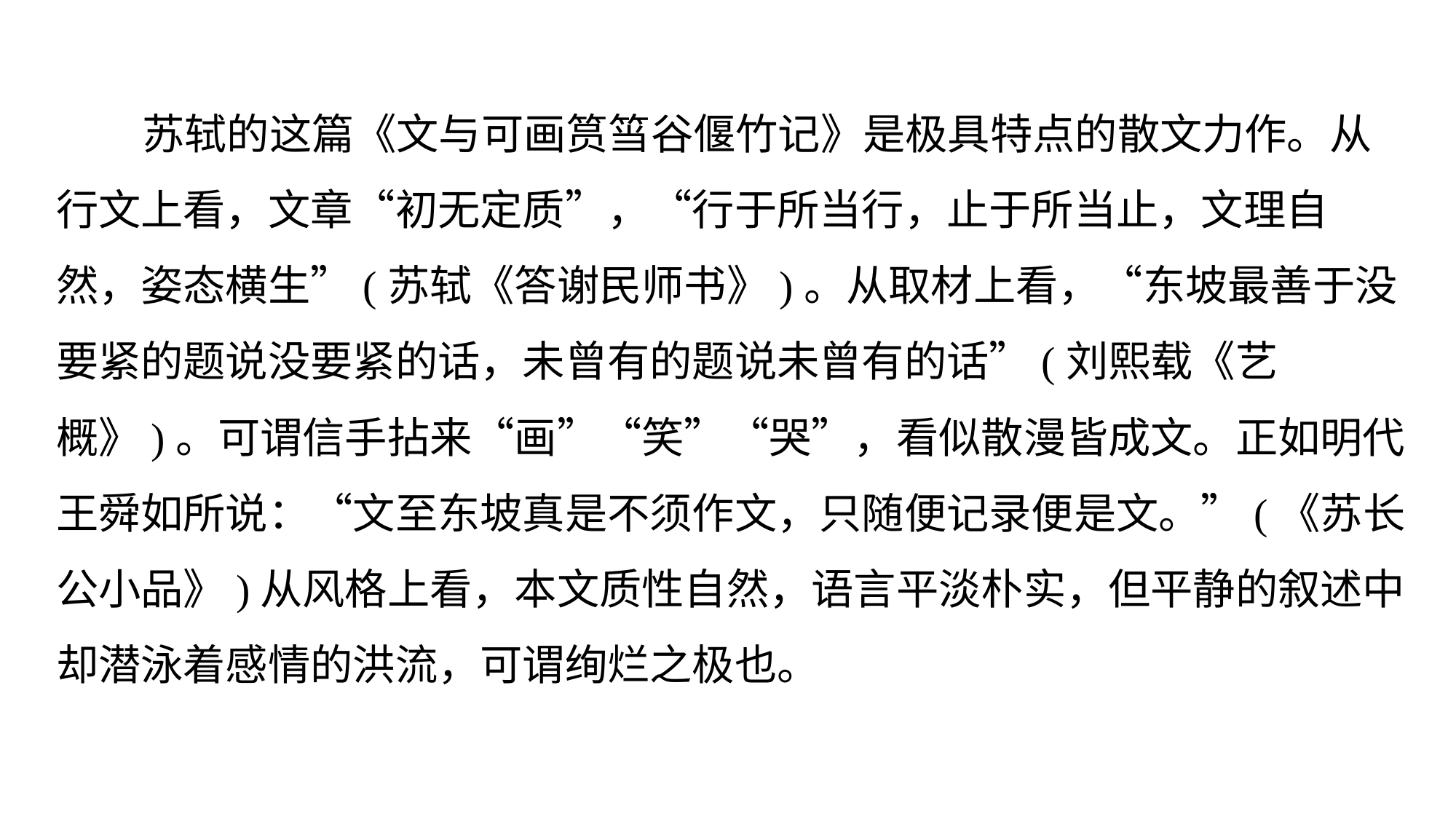

苏轼的这篇《文与可画筼筜谷偃竹记》是极具特点的散文力作。从行文上看，文章“初无定质”，“行于所当行，止于所当止，文理自然，姿态横生”(苏轼《答谢民师书》)。从取材上看，“东坡最善于没要紧的题说没要紧的话，未曾有的题说未曾有的话”(刘熙载《艺概》)。可谓信手拈来“画”“笑”“哭”，看似散漫皆成文。正如明代王舜如所说：“文至东坡真是不须作文，只随便记录便是文。”(《苏长公小品》)从风格上看，本文质性自然，语言平淡朴实，但平静的叙述中却潜泳着感情的洪流，可谓绚烂之极也。